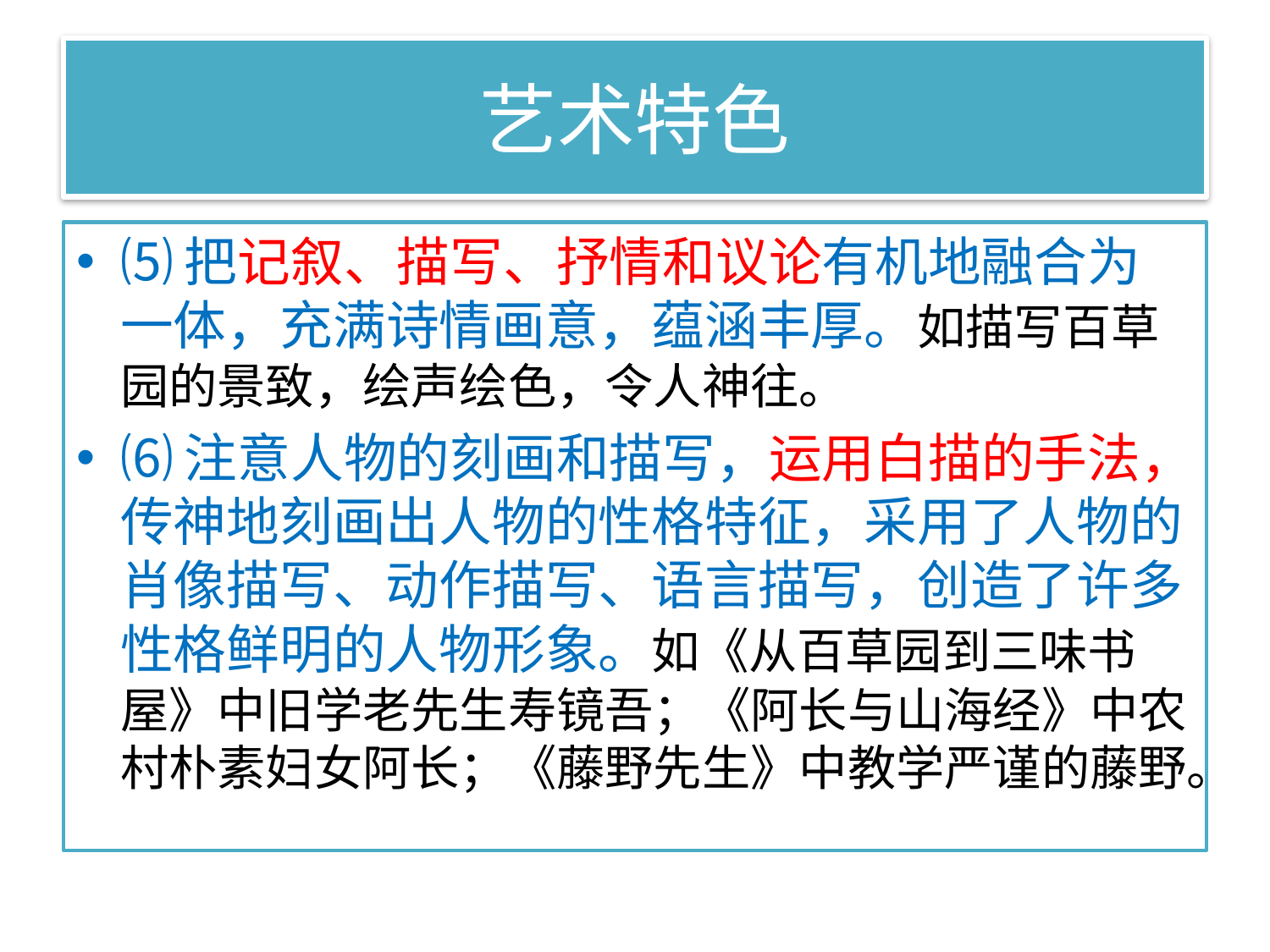

# 艺术特色
⑸把记叙、描写、抒情和议论有机地融合为一体，充满诗情画意，蕴涵丰厚。如描写百草园的景致，绘声绘色，令人神往。
⑹注意人物的刻画和描写，运用白描的手法，传神地刻画出人物的性格特征，采用了人物的肖像描写、动作描写、语言描写，创造了许多性格鲜明的人物形象。如《从百草园到三味书屋》中旧学老先生寿镜吾；《阿长与山海经》中农村朴素妇女阿长；《藤野先生》中教学严谨的藤野。